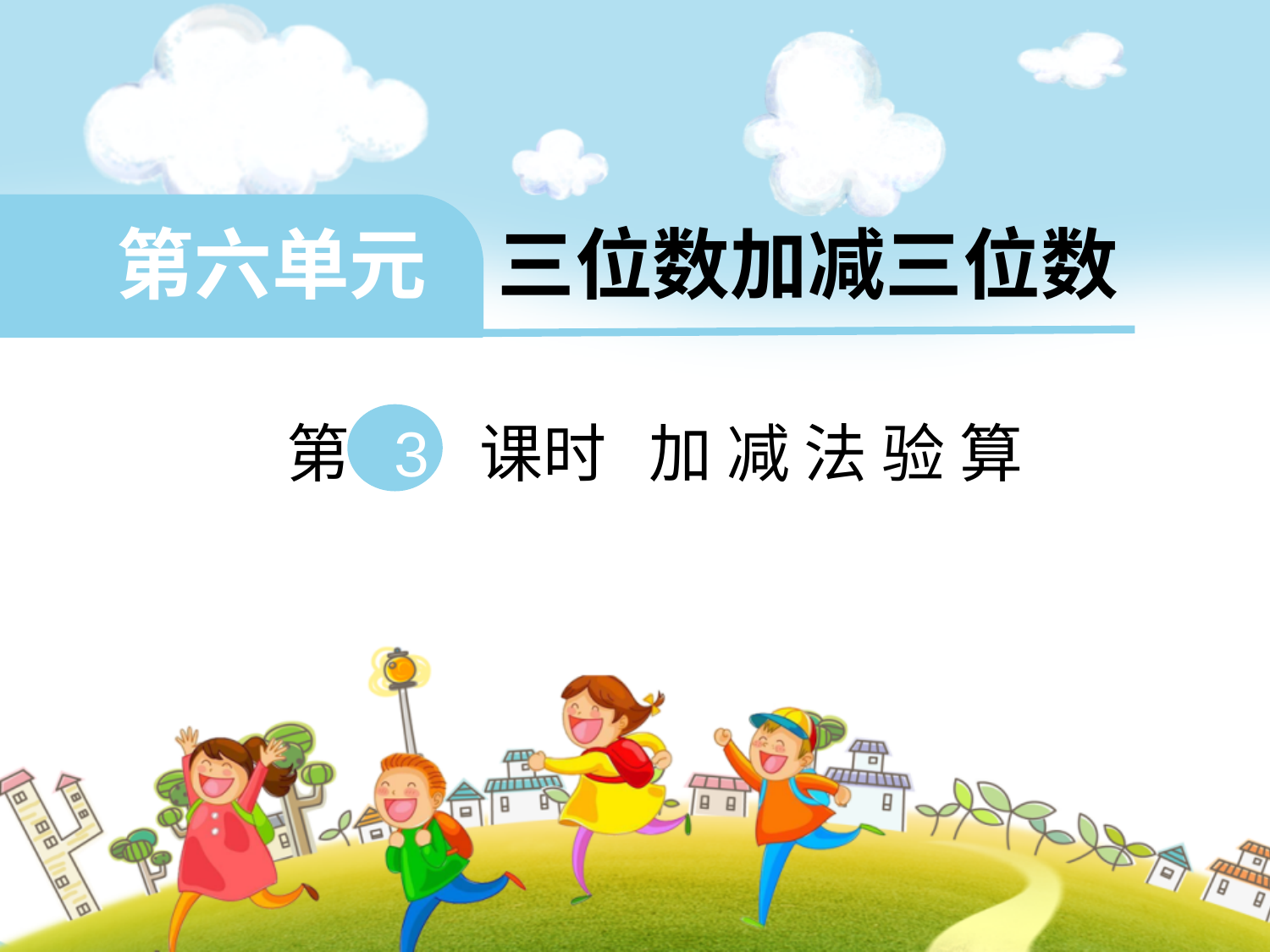

第六单元    三位数加减三位数

  第  3  课时   加 减 法 验 算